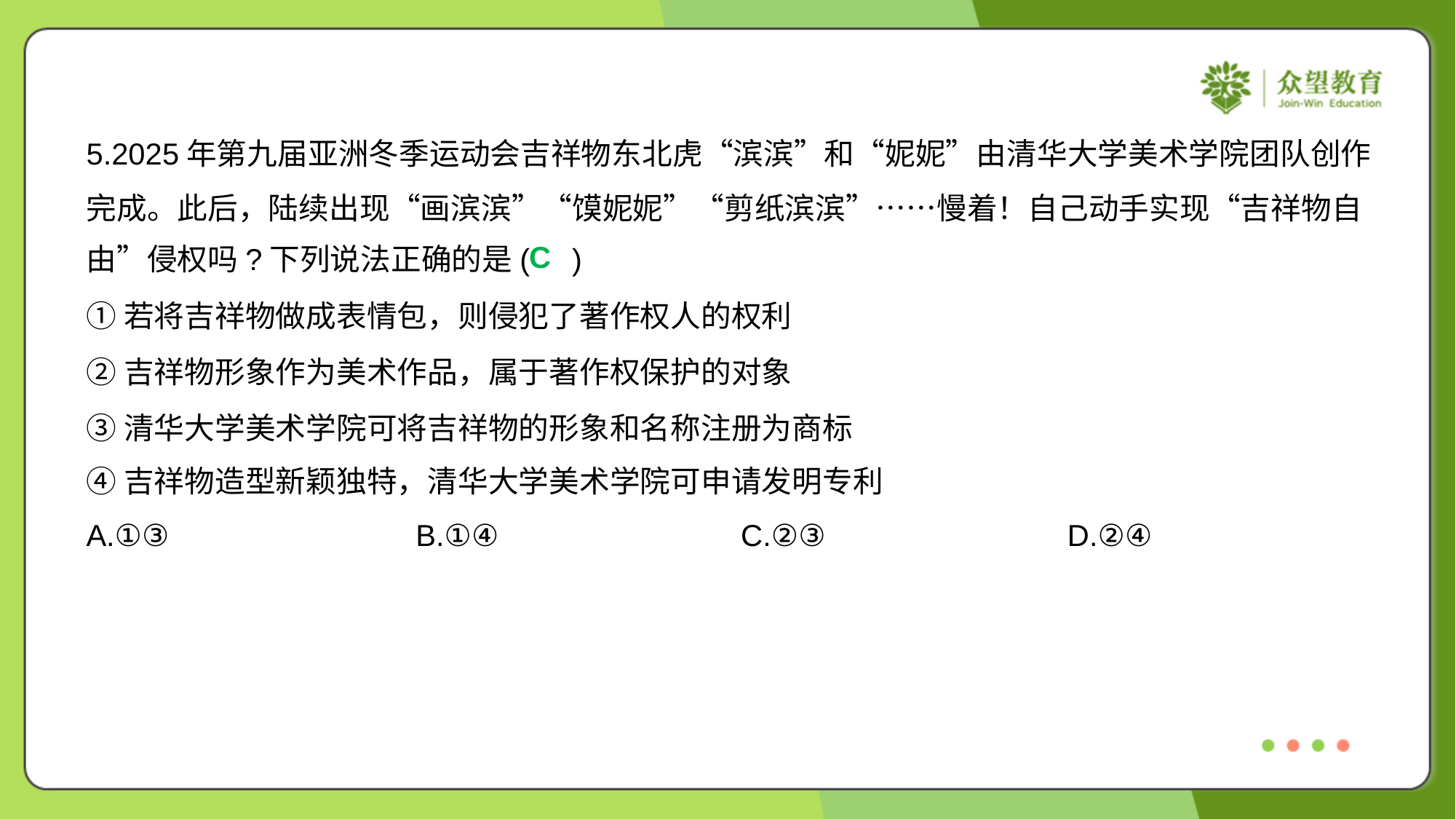

5.2025年第九届亚洲冬季运动会吉祥物东北虎“滨滨”和“妮妮”由清华大学美术学院团队创作
完成。此后，陆续出现“画滨滨”“馍妮妮”“剪纸滨滨”……慢着！自己动手实现“吉祥物自
由”侵权吗?下列说法正确的是(     )
C
①若将吉祥物做成表情包，则侵犯了著作权人的权利
②吉祥物形象作为美术作品，属于著作权保护的对象
③清华大学美术学院可将吉祥物的形象和名称注册为商标
④吉祥物造型新颖独特，清华大学美术学院可申请发明专利
A.①③	B.①④	C.②③	D.②④